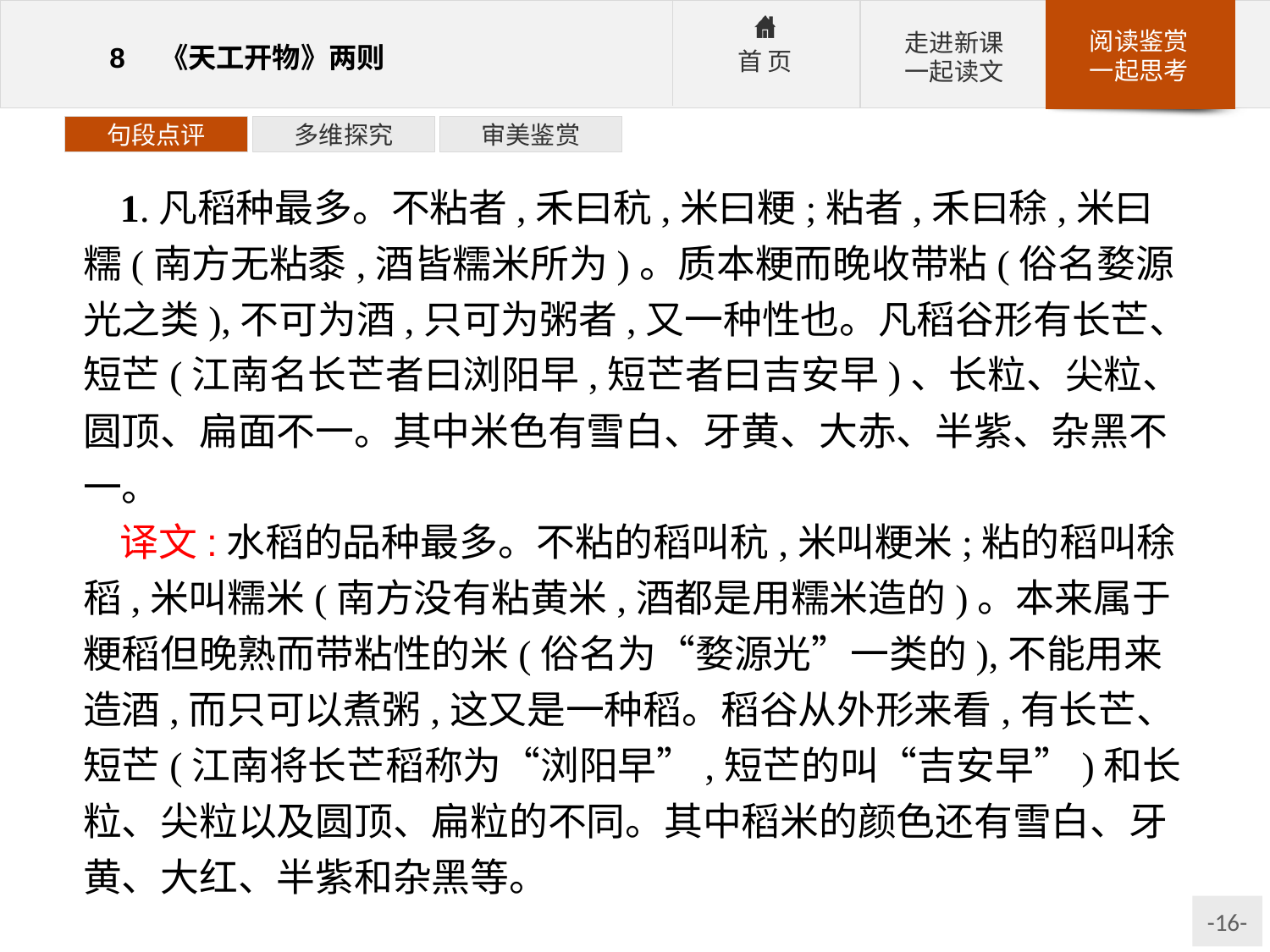

句段点评
多维探究
审美鉴赏
1.凡稻种最多。不粘者,禾曰秔,米曰粳;粘者,禾曰稌,米曰糯(南方无粘黍,酒皆糯米所为)。质本粳而晚收带粘(俗名婺源光之类),不可为酒,只可为粥者,又一种性也。凡稻谷形有长芒、短芒(江南名长芒者曰浏阳早,短芒者曰吉安早)、长粒、尖粒、圆顶、扁面不一。其中米色有雪白、牙黄、大赤、半紫、杂黑不一。
译文:水稻的品种最多。不粘的稻叫秔,米叫粳米;粘的稻叫稌稻,米叫糯米(南方没有粘黄米,酒都是用糯米造的)。本来属于粳稻但晚熟而带粘性的米(俗名为“婺源光”一类的),不能用来造酒,而只可以煮粥,这又是一种稻。稻谷从外形来看,有长芒、短芒(江南将长芒稻称为“浏阳早”,短芒的叫“吉安早”)和长粒、尖粒以及圆顶、扁粒的不同。其中稻米的颜色还有雪白、牙黄、大红、半紫和杂黑等。